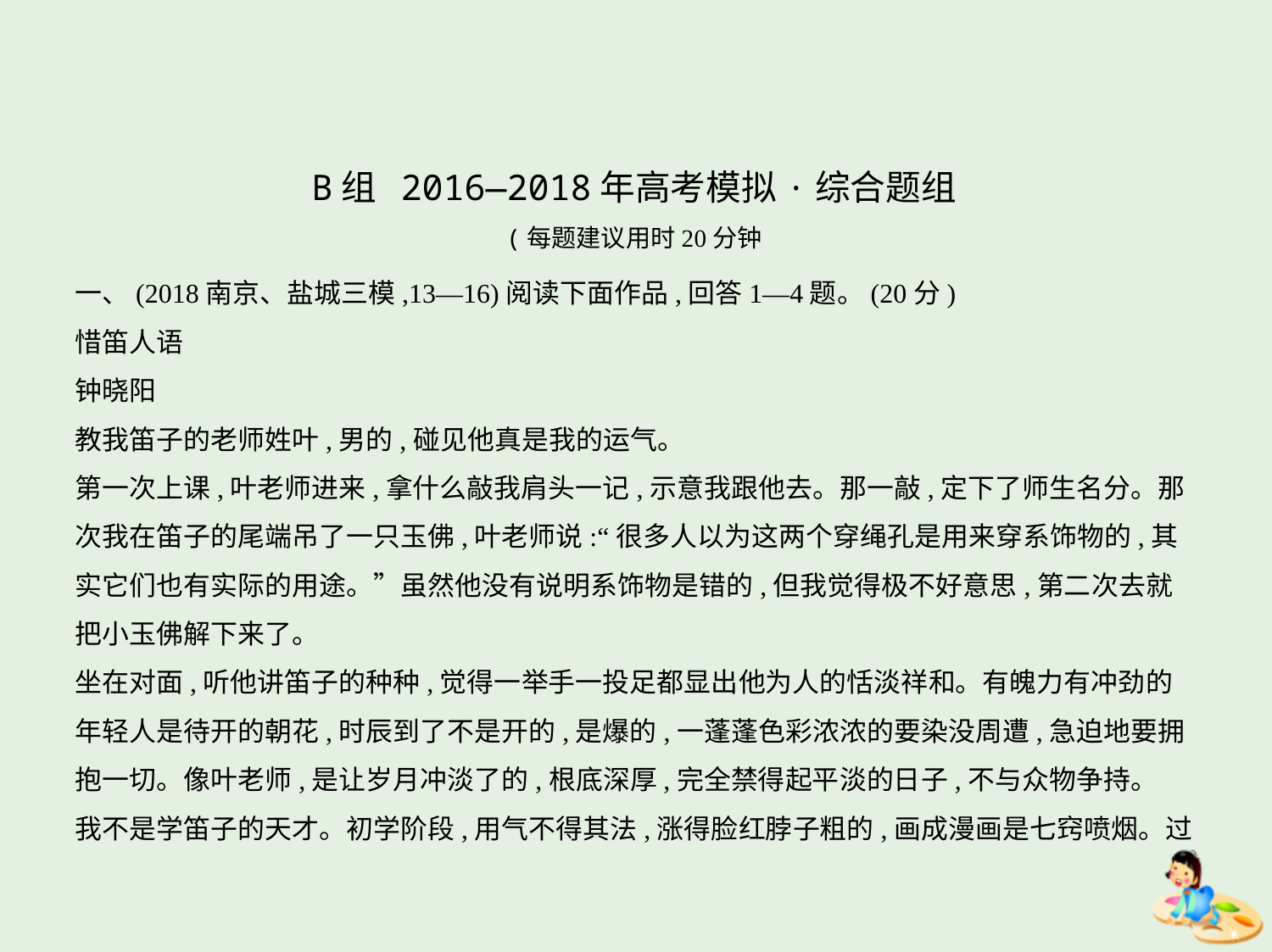

B组  2016—2018年高考模拟·综合题组
(每题建议用时20分钟
一、(2018南京、盐城三模,13—16)阅读下面作品,回答1—4题。(20分)
惜笛人语
钟晓阳
教我笛子的老师姓叶,男的,碰见他真是我的运气。
第一次上课,叶老师进来,拿什么敲我肩头一记,示意我跟他去。那一敲,定下了师生名分。那
次我在笛子的尾端吊了一只玉佛,叶老师说:“很多人以为这两个穿绳孔是用来穿系饰物的,其
实它们也有实际的用途。”虽然他没有说明系饰物是错的,但我觉得极不好意思,第二次去就
把小玉佛解下来了。
坐在对面,听他讲笛子的种种,觉得一举手一投足都显出他为人的恬淡祥和。有魄力有冲劲的
年轻人是待开的朝花,时辰到了不是开的,是爆的,一蓬蓬色彩浓浓的要染没周遭,急迫地要拥
抱一切。像叶老师,是让岁月冲淡了的,根底深厚,完全禁得起平淡的日子,不与众物争持。
我不是学笛子的天才。初学阶段,用气不得其法,涨得脸红脖子粗的,画成漫画是七窍喷烟。过